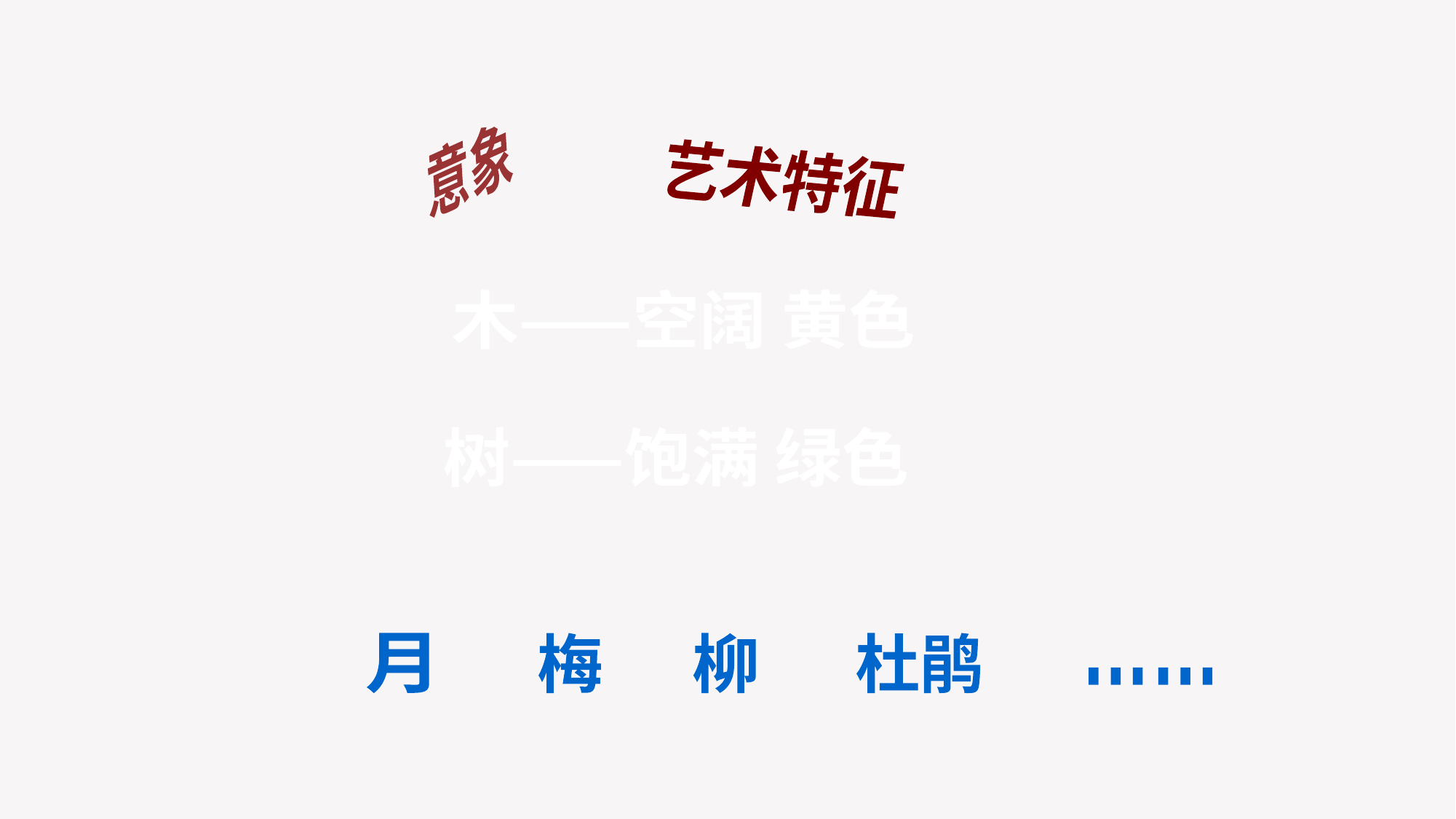

意象
艺术特征
木——空阔 黄色
树——饱满 绿色
月
梅
柳
杜鹃
……